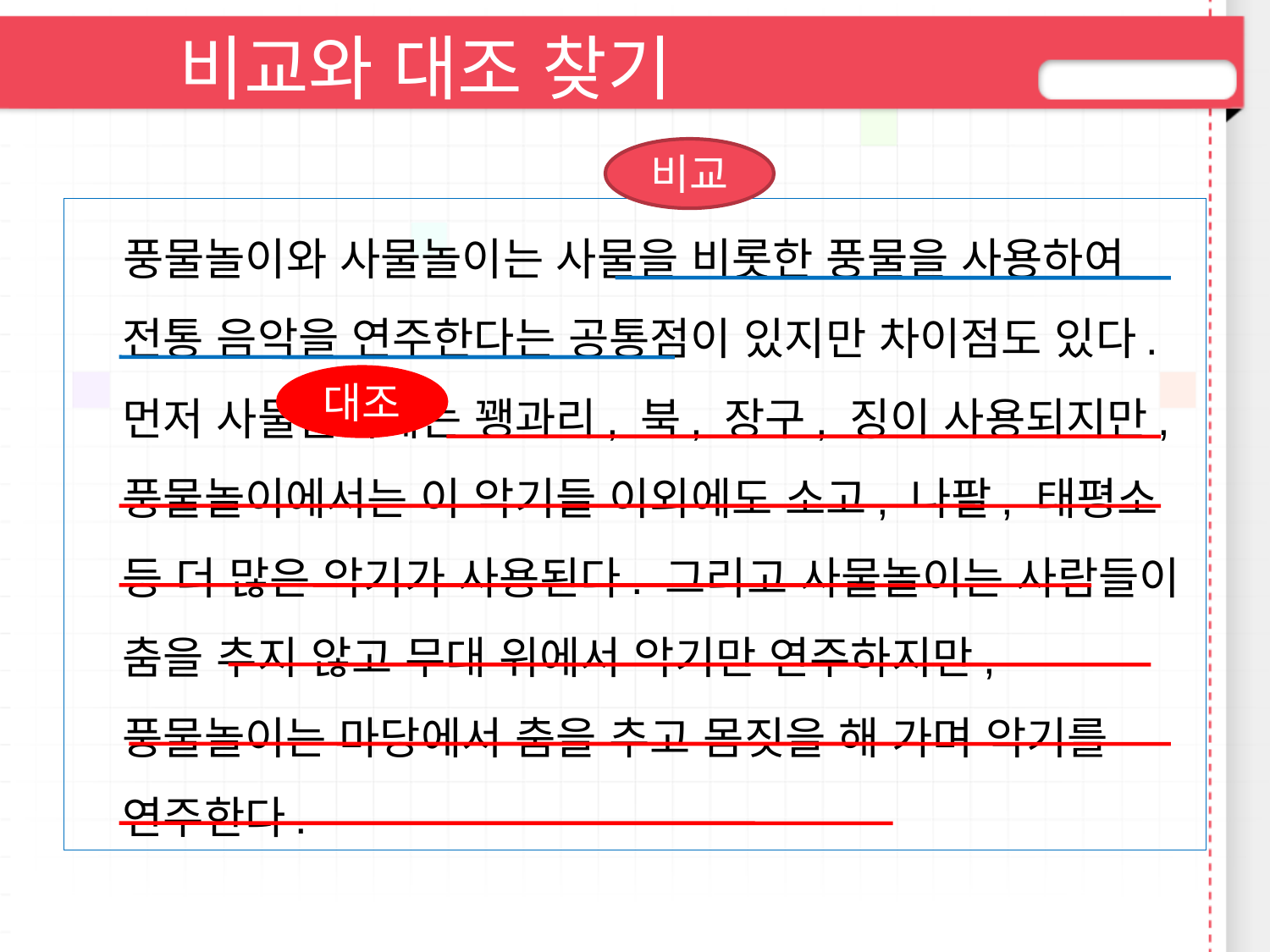

# 비교와 대조 찾기
비교
   풍물놀이와 사물놀이는 사물을 비롯한 풍물을 사용하여 전통 음악을 연주한다는 공통점이 있지만 차이점도 있다. 먼저 사물놀이에는 꽹과리, 북, 장구, 징이 사용되지만, 풍물놀이에서는 이 악기들 이외에도 소고, 나팔, 태평소 등 더 많은 악기가 사용된다. 그리고 사물놀이는 사람들이 춤을 추지 않고 무대 위에서 악기만 연주하지만, 풍물놀이는 마당에서 춤을 추고 몸짓을 해 가며 악기를 연주한다.
대조